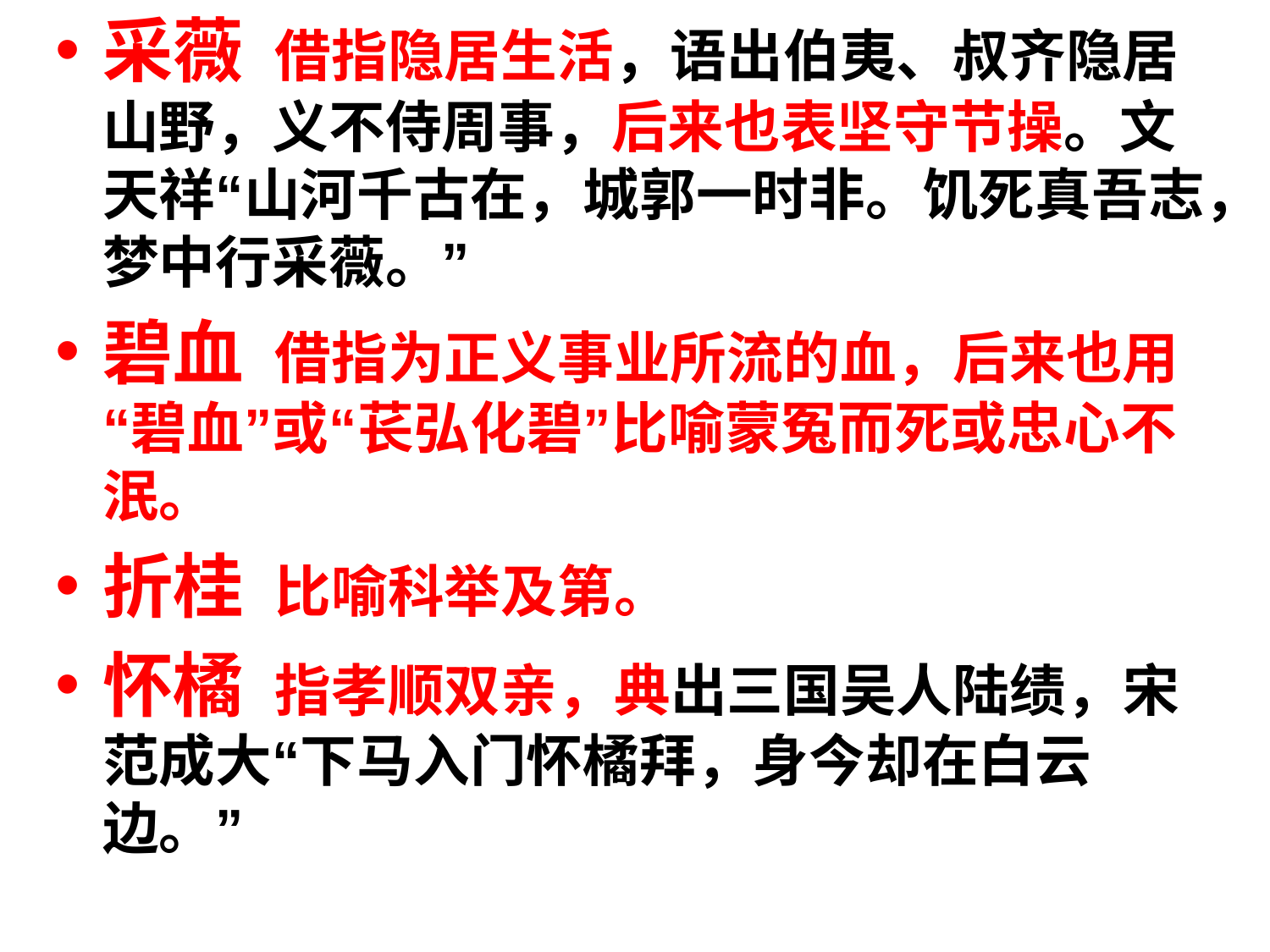

采薇  借指隐居生活，语出伯夷、叔齐隐居山野，义不侍周事，后来也表坚守节操。文天祥“山河千古在，城郭一时非。饥死真吾志，梦中行采薇。”
碧血  借指为正义事业所流的血，后来也用“碧血”或“苌弘化碧”比喻蒙冤而死或忠心不泯。
折桂  比喻科举及第。
怀橘  指孝顺双亲，典出三国吴人陆绩，宋范成大“下马入门怀橘拜，身今却在白云边。”
#